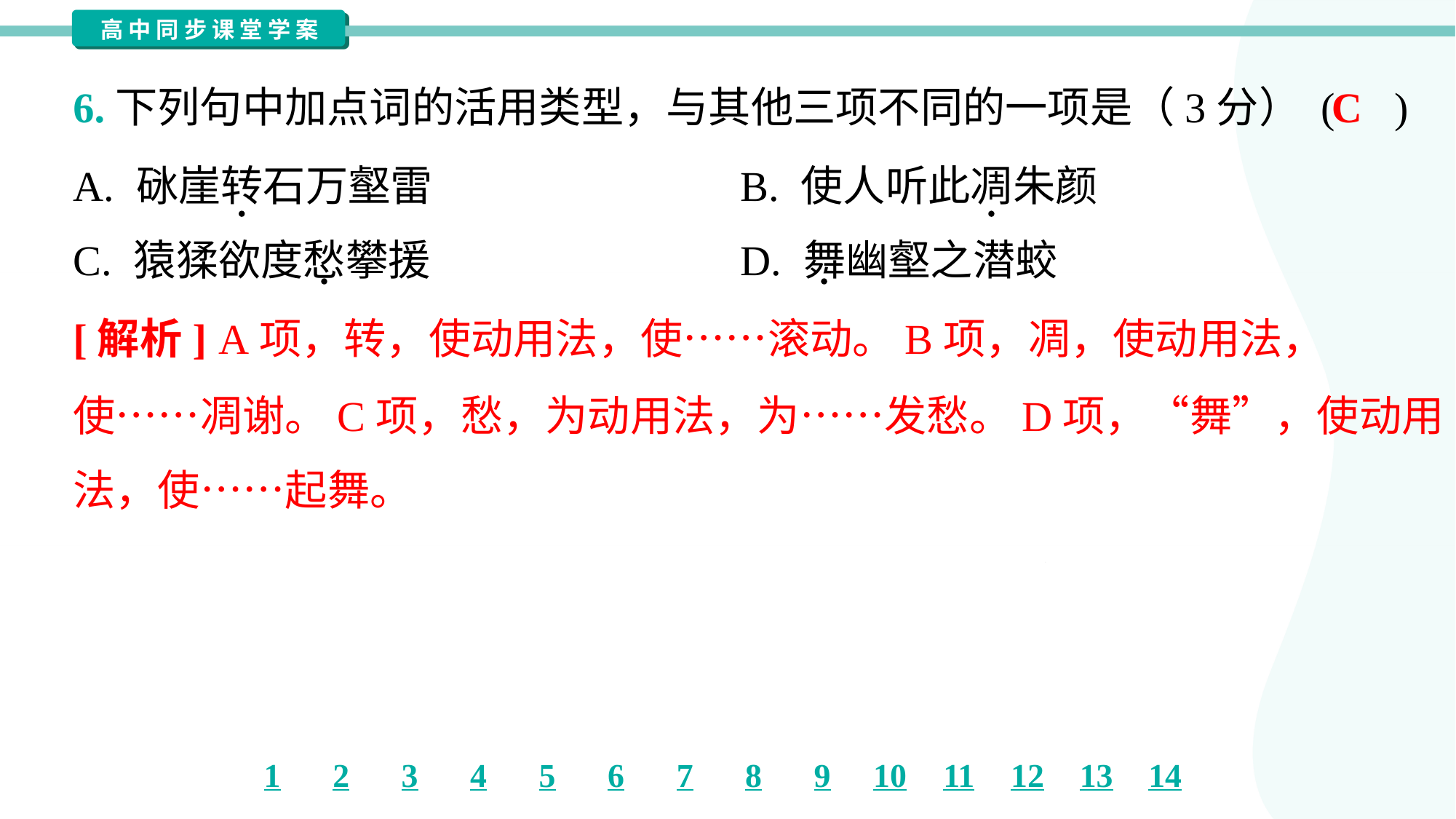

C
6.下列句中加点词的活用类型，与其他三项不同的一项是（3分） (     )
A. 砯崖转石万壑雷	B. 使人听此凋朱颜
C. 猿猱欲度愁攀援	D. 舞幽壑之潜蛟

[解析] A项，转，使动用法，使……滚动。B项，凋，使动用法，
使……凋谢。C项，愁，为动用法，为……发愁。D项，“舞”，使动用
法，使……起舞。